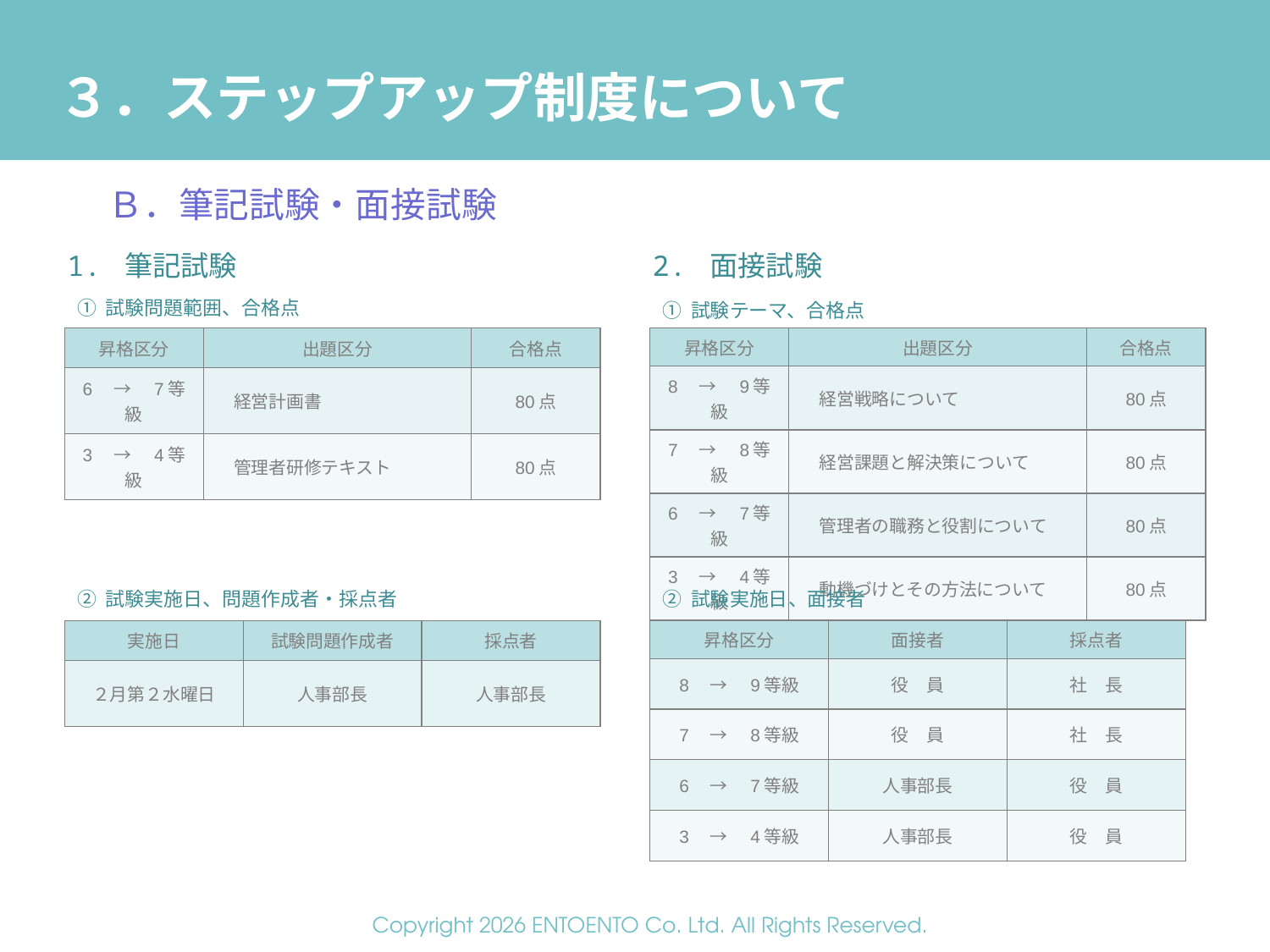

# ３．ステップアップ制度について
Ｂ．筆記試験・面接試験
1. 筆記試験
2. 面接試験
① 試験問題範囲、合格点
① 試験テーマ、合格点
| 昇格区分 | 出題区分 | 合格点 |
| --- | --- | --- |
| 6　→　7等級 | 経営計画書 | 80点 |
| 3　→　4等級 | 管理者研修テキスト | 80点 |
| 昇格区分 | 出題区分 | 合格点 |
| --- | --- | --- |
| 8　→　9等級 | 経営戦略について | 80点 |
| 7　→　8等級 | 経営課題と解決策について | 80点 |
| 6　→　7等級 | 管理者の職務と役割について | 80点 |
| 3　→　4等級 | 動機づけとその方法について | 80点 |
② 試験実施日、問題作成者・採点者
② 試験実施日、面接者
| 実施日 | 試験問題作成者 | 採点者 |
| --- | --- | --- |
| ２月第２水曜日 | 人事部長 | 人事部長 |
| 昇格区分 | 面接者 | 採点者 |
| --- | --- | --- |
| 8　→　9等級 | 役　員 | 社　長 |
| 7　→　8等級 | 役　員 | 社　長 |
| 6　→　7等級 | 人事部長 | 役　員 |
| 3　→　4等級 | 人事部長 | 役　員 |
Copyright 2026 ENTOENTO Co. Ltd. All Rights Reserved.